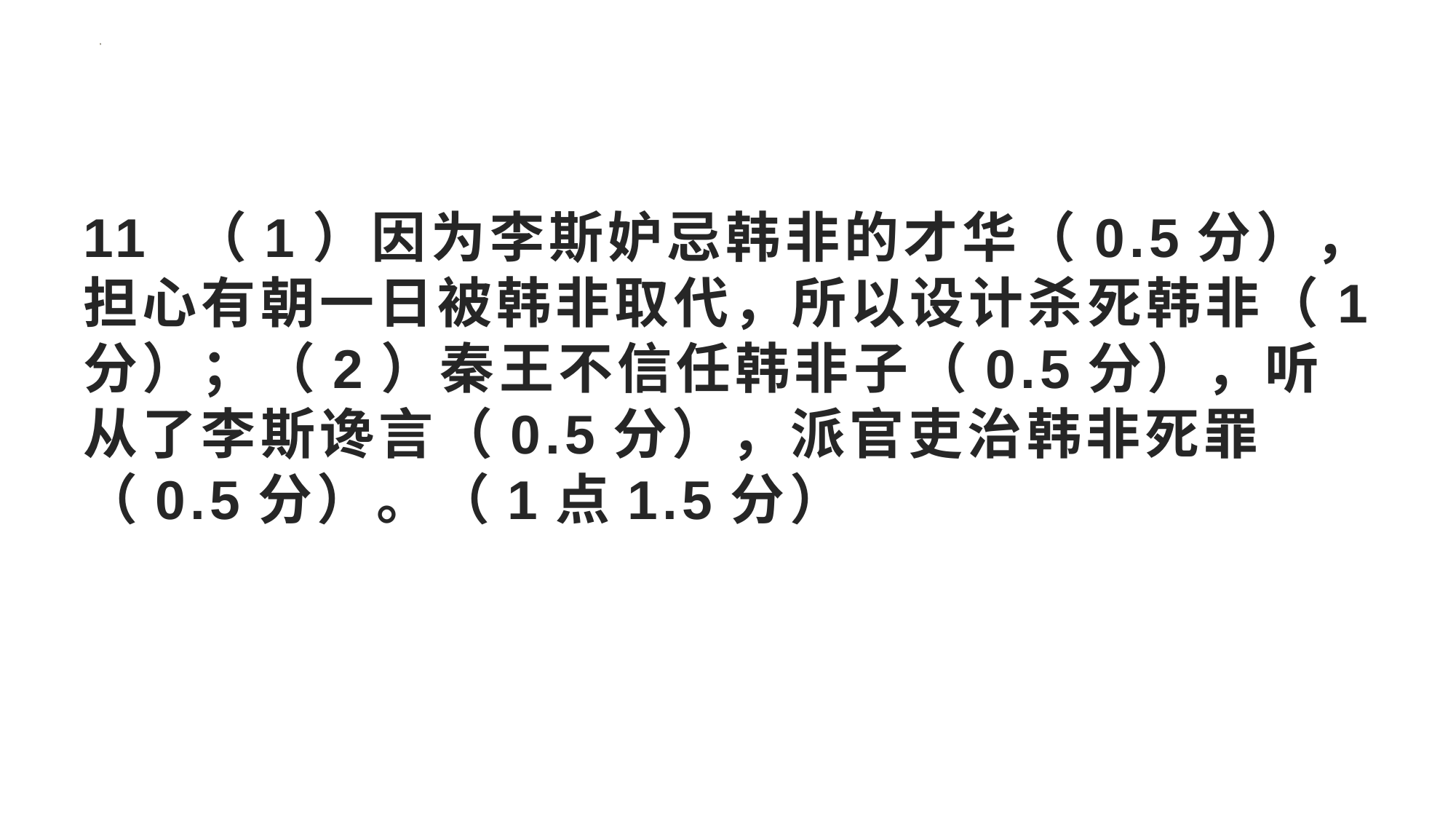

# 11	（1）因为李斯妒忌韩非的才华（0.5分），担心有朝一日被韩非取代，所以设计杀死韩非（1分）；（2）秦王不信任韩非子（0.5分），听从了李斯谗言（0.5分），派官吏治韩非死罪（0.5分）。（1点1.5分）